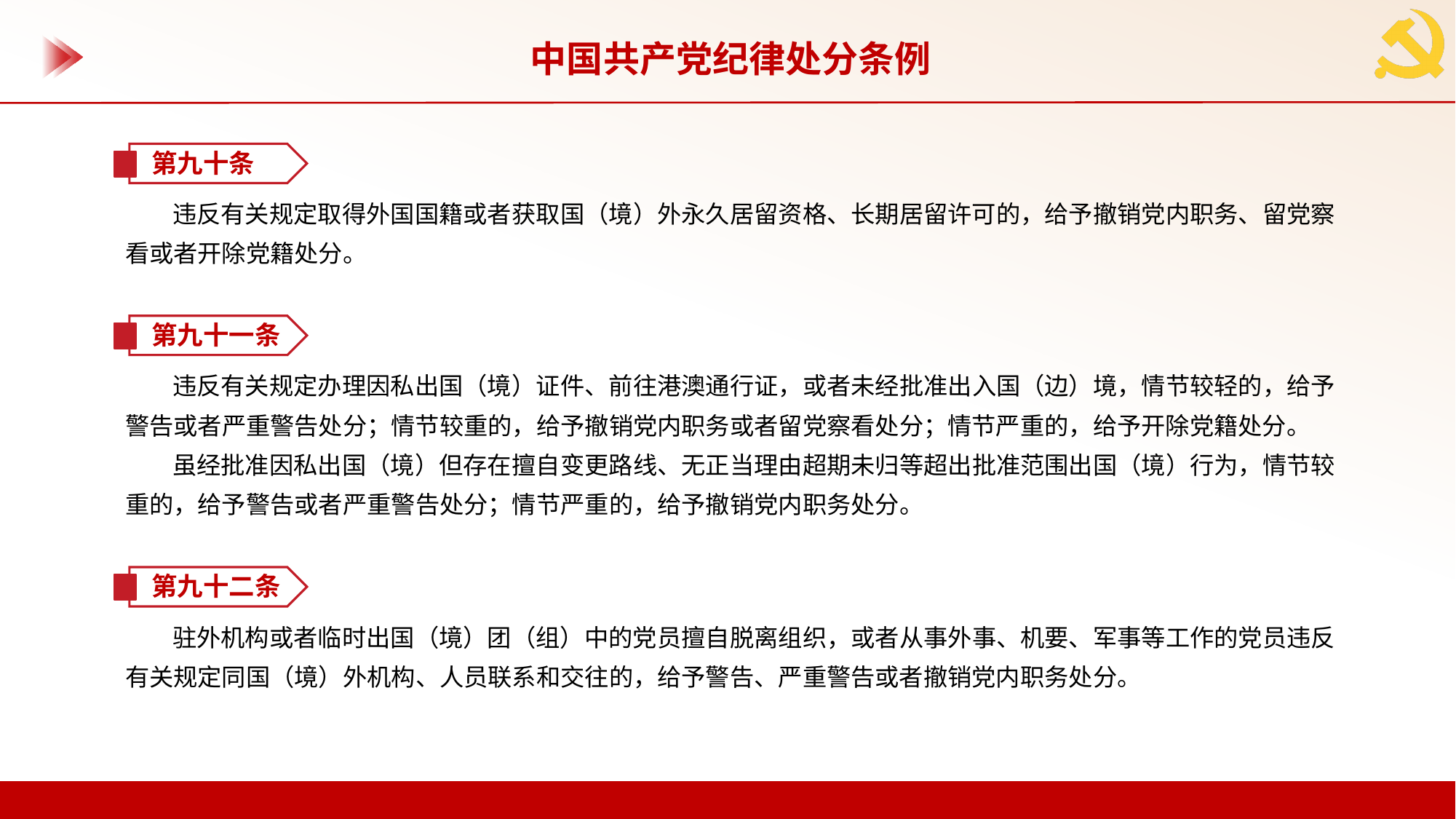

中国共产党纪律处分条例
第九十条

违反有关规定取得外国国籍或者获取国（境）外永久居留资格、长期居留许可的，给予撤销党内职务、留党察看或者开除党籍处分。
第九十一条

违反有关规定办理因私出国（境）证件、前往港澳通行证，或者未经批准出入国（边）境，情节较轻的，给予警告或者严重警告处分；情节较重的，给予撤销党内职务或者留党察看处分；情节严重的，给予开除党籍处分。
虽经批准因私出国（境）但存在擅自变更路线、无正当理由超期未归等超出批准范围出国（境）行为，情节较重的，给予警告或者严重警告处分；情节严重的，给予撤销党内职务处分。
第九十二条

驻外机构或者临时出国（境）团（组）中的党员擅自脱离组织，或者从事外事、机要、军事等工作的党员违反有关规定同国（境）外机构、人员联系和交往的，给予警告、严重警告或者撤销党内职务处分。